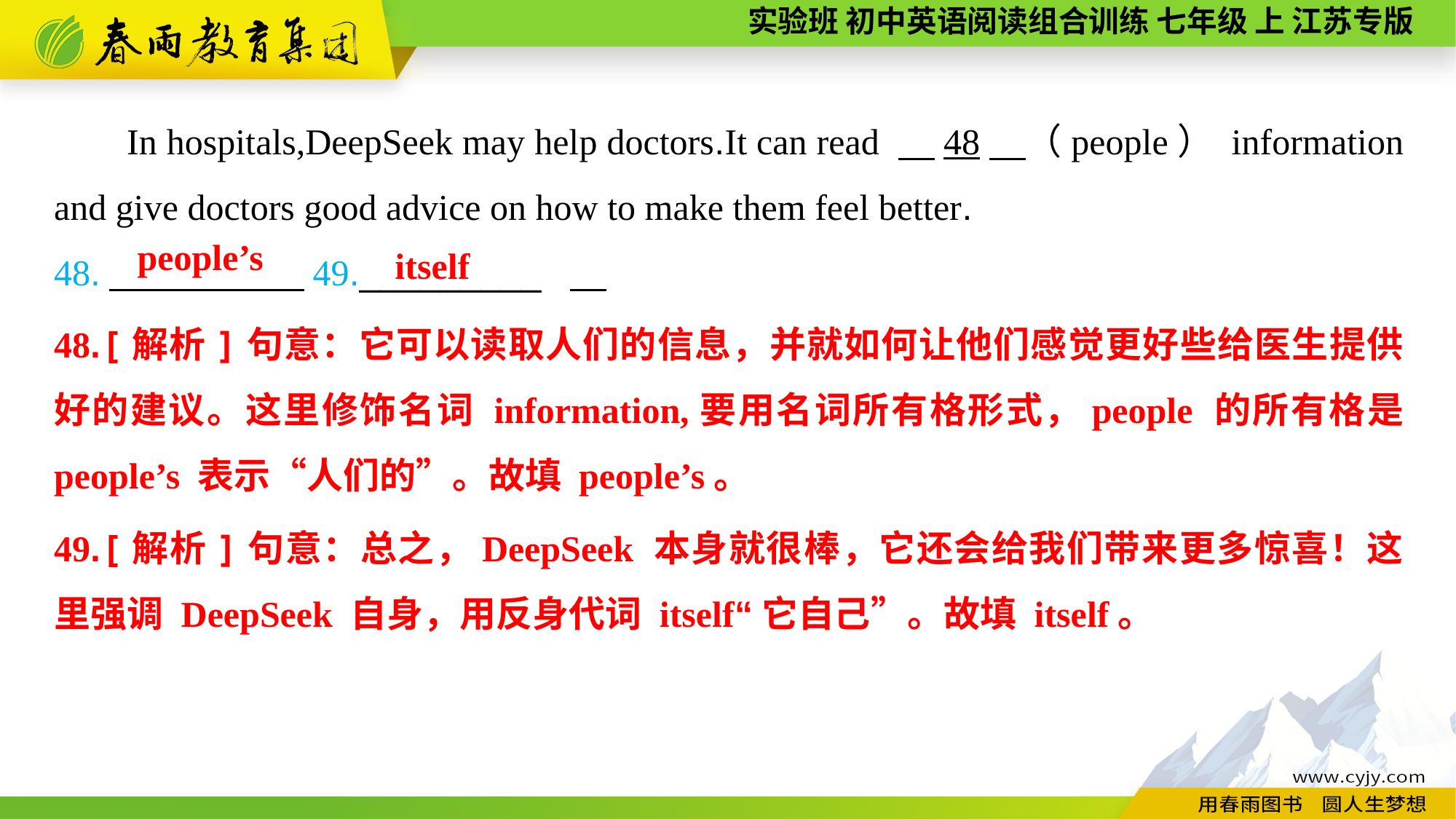

In hospitals,DeepSeek may help doctors.It can read 　48　（people） information and give doctors good advice on how to make them feel better.
48.　　　　      49._________
people’s
itself
48.[解析]句意：它可以读取人们的信息，并就如何让他们感觉更好些给医生提供好的建议。这里修饰名词 information,要用名词所有格形式，people 的所有格是 people’s 表示“人们的”。故填 people’s。
49.[解析]句意：总之，DeepSeek 本身就很棒，它还会给我们带来更多惊喜！这里强调 DeepSeek 自身，用反身代词 itself“它自己”。故填 itself。